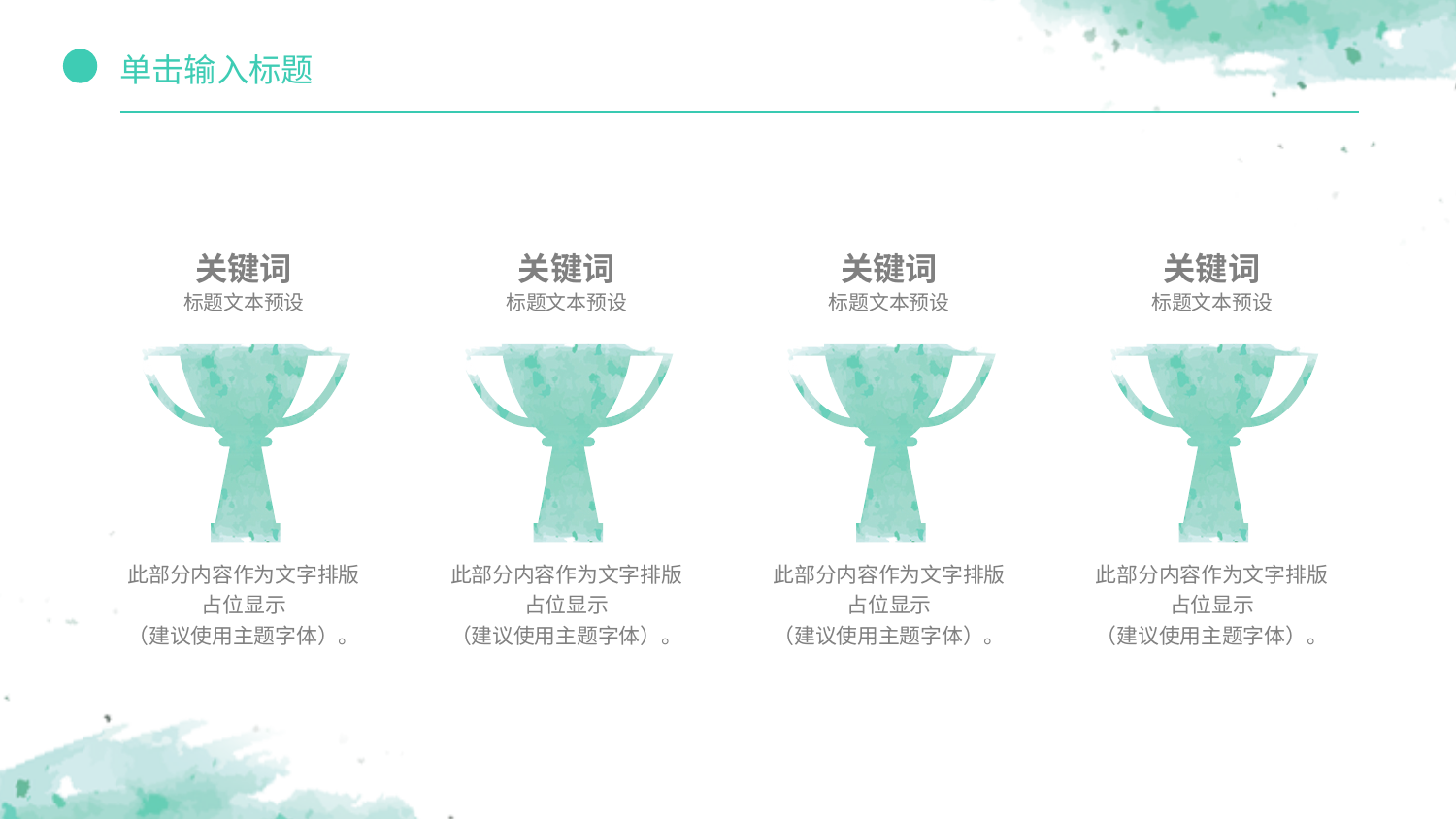

单击输入标题

关键词
标题文本预设

此部分内容作为文字排版占位显示
（建议使用主题字体）。
关键词
标题文本预设

此部分内容作为文字排版占位显示
（建议使用主题字体）。
关键词
标题文本预设

此部分内容作为文字排版占位显示
（建议使用主题字体）。
关键词
标题文本预设

此部分内容作为文字排版占位显示
（建议使用主题字体）。